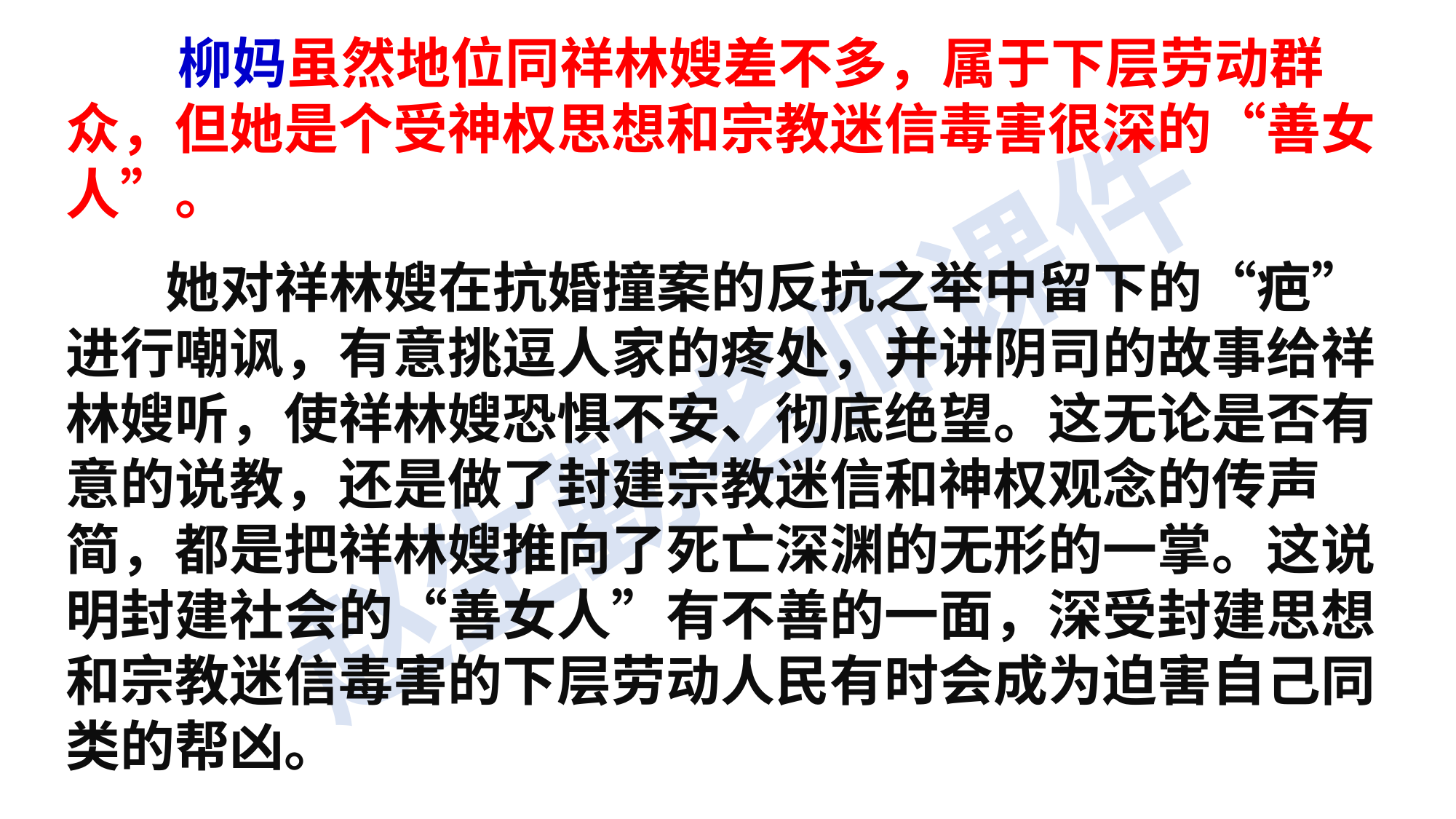

柳妈虽然地位同祥林嫂差不多，属于下层劳动群众，但她是个受神权思想和宗教迷信毒害很深的“善女人”。
       她对祥林嫂在抗婚撞案的反抗之举中留下的“疤”进行嘲讽，有意挑逗人家的疼处，并讲阴司的故事给祥林嫂听，使祥林嫂恐惧不安、彻底绝望。这无论是否有意的说教，还是做了封建宗教迷信和神权观念的传声简，都是把祥林嫂推向了死亡深渊的无形的一掌。这说明封建社会的“善女人”有不善的一面，深受封建思想和宗教迷信毒害的下层劳动人民有时会成为迫害自己同类的帮凶。